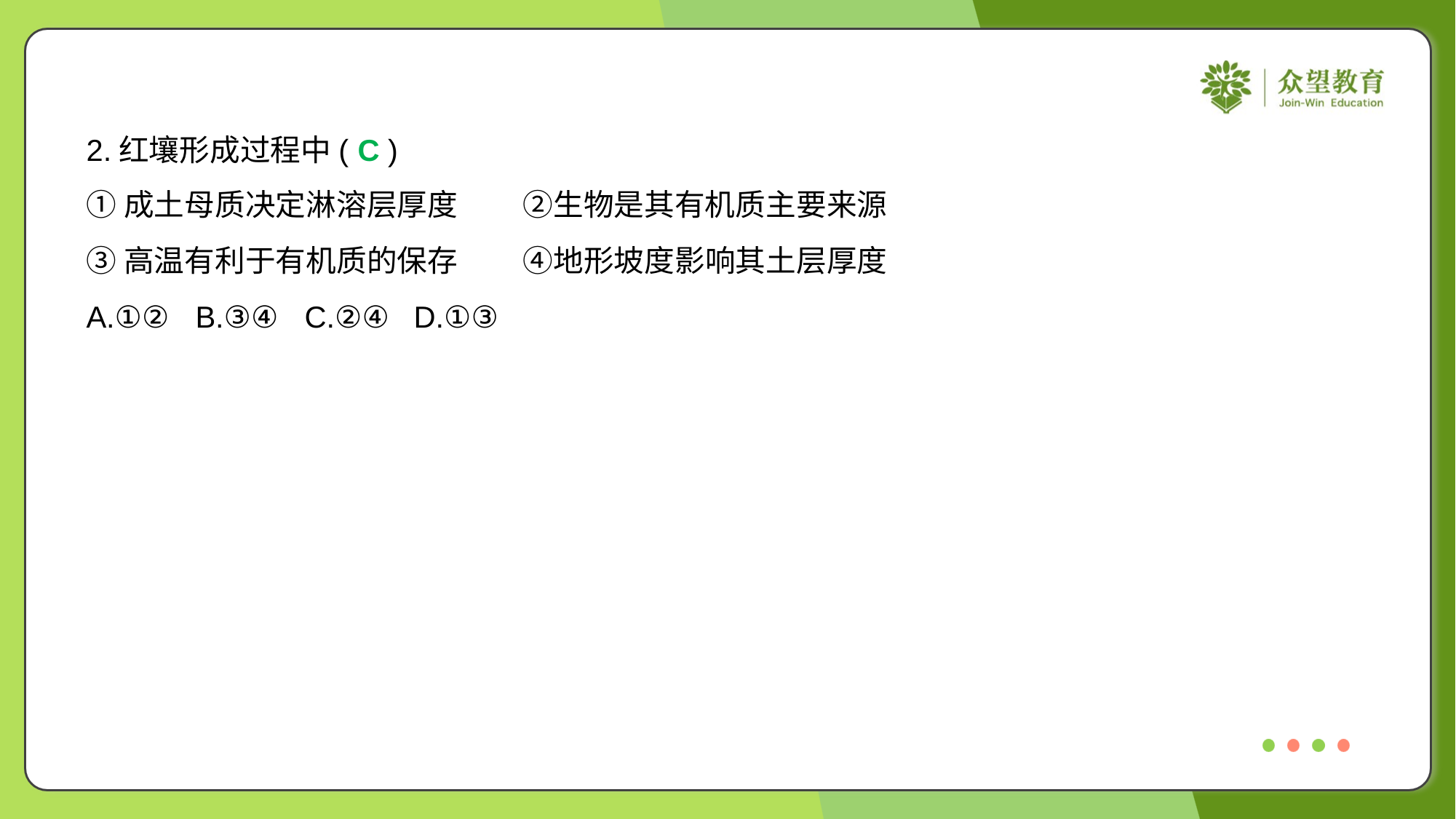

2.红壤形成过程中(     )
C
①成土母质决定淋溶层厚度	②生物是其有机质主要来源
③高温有利于有机质的保存	④地形坡度影响其土层厚度
A.①②	B.③④	C.②④	D.①③